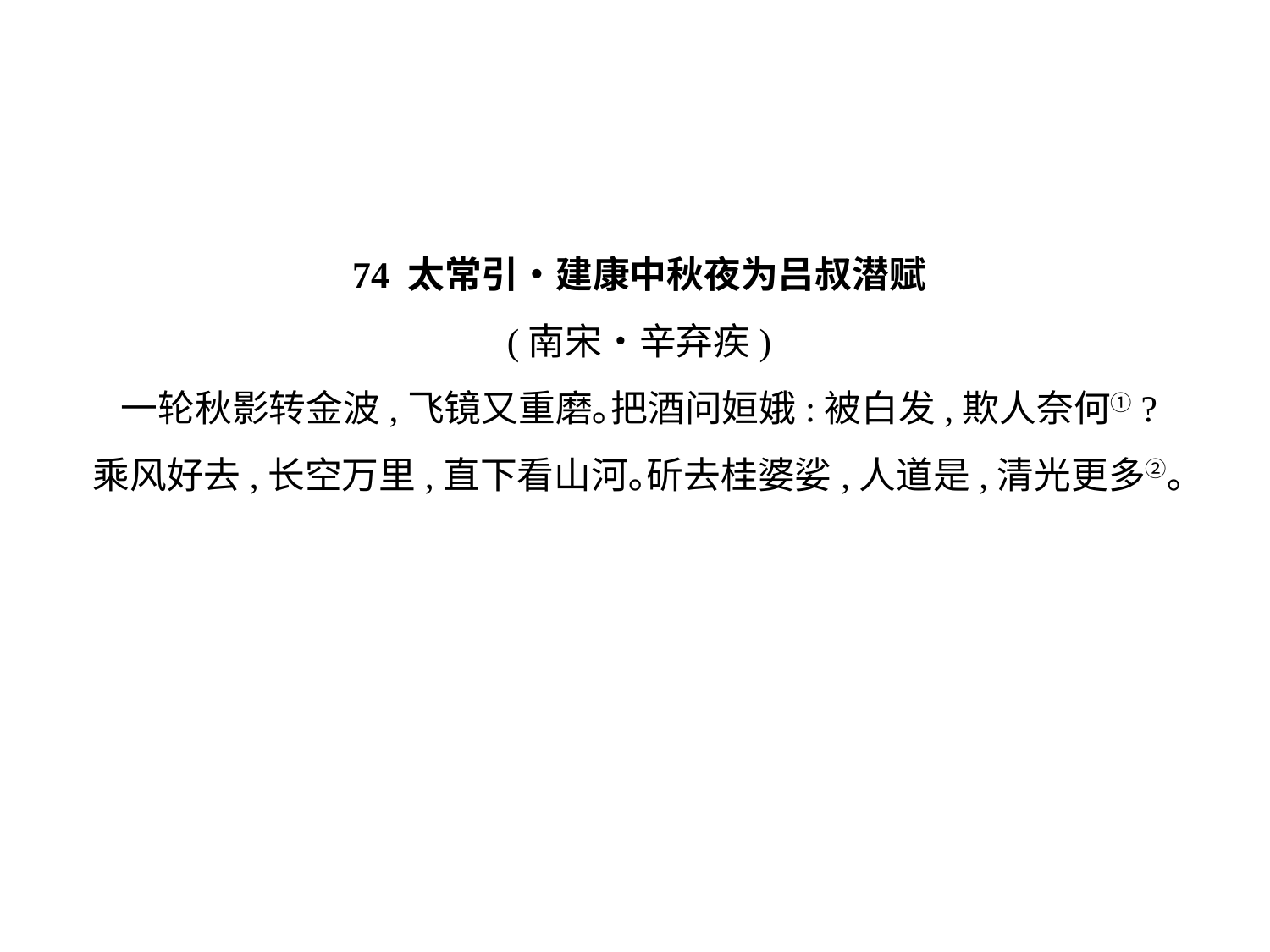

74 太常引•建康中秋夜为吕叔潜赋
(南宋•辛弃疾)
一轮秋影转金波,飞镜又重磨｡把酒问姮娥:被白发,欺人奈何①?
乘风好去,长空万里,直下看山河｡斫去桂婆娑,人道是,清光更多②｡